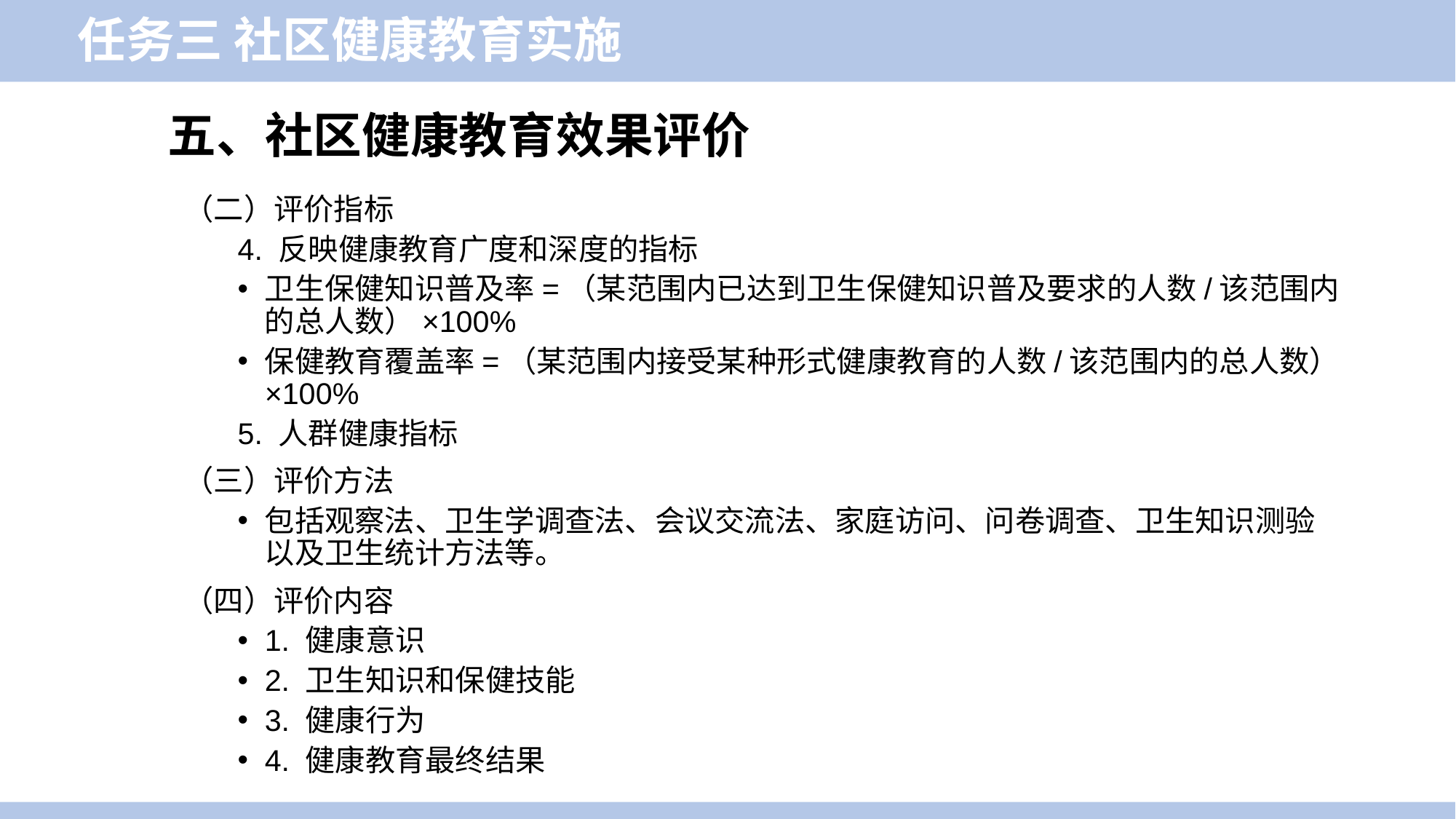

任务三 社区健康教育实施
五、社区健康教育效果评价
（二）评价指标
4. 反映健康教育广度和深度的指标
卫生保健知识普及率=（某范围内已达到卫生保健知识普及要求的人数/该范围内的总人数）×100%
保健教育覆盖率=（某范围内接受某种形式健康教育的人数/该范围内的总人数） ×100%
5. 人群健康指标
（三）评价方法
包括观察法、卫生学调查法、会议交流法、家庭访问、问卷调查、卫生知识测验以及卫生统计方法等。
（四）评价内容
1. 健康意识
2. 卫生知识和保健技能
3. 健康行为
4. 健康教育最终结果